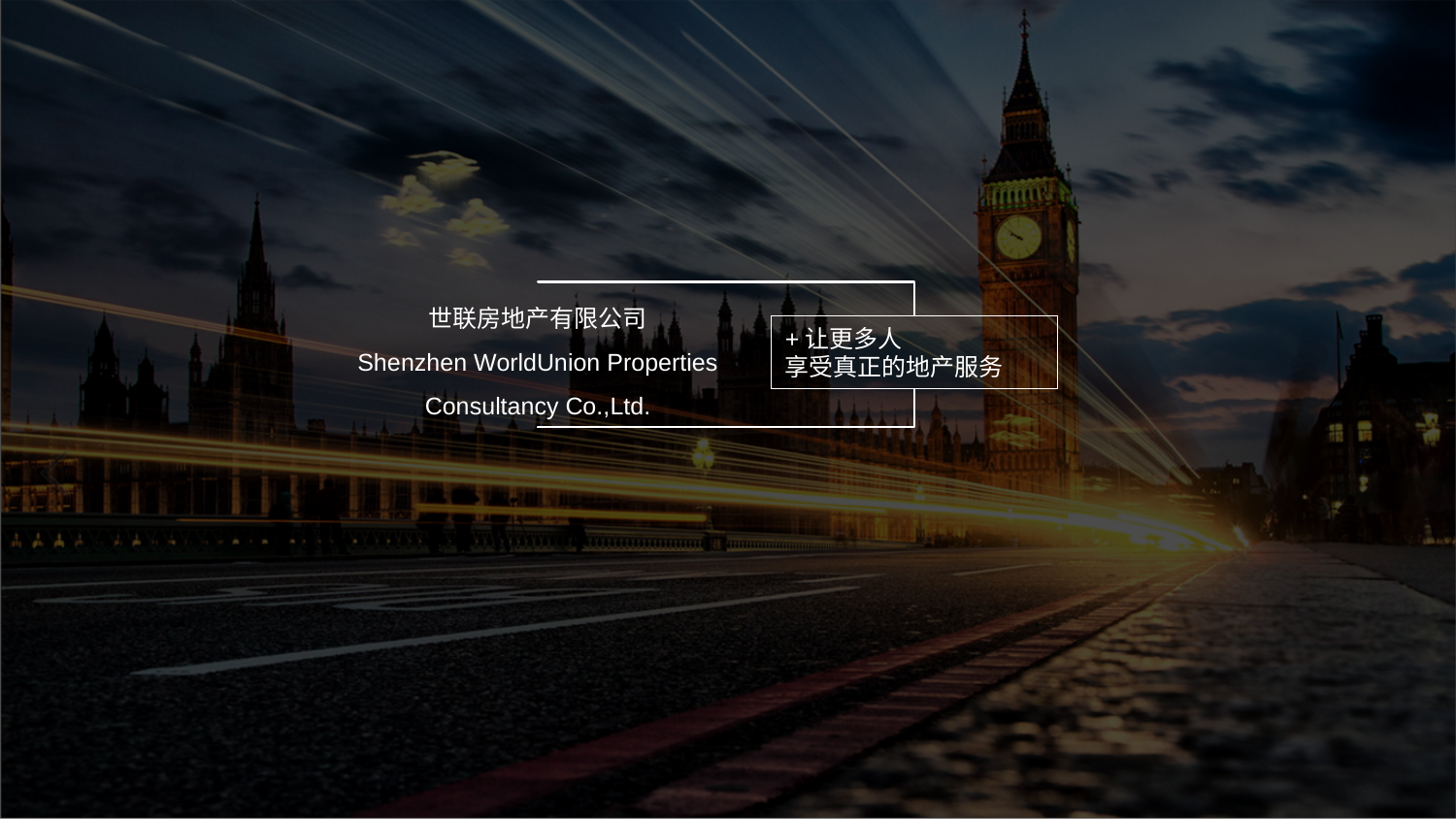

世联房地产有限公司
Shenzhen WorldUnion Properties Consultancy Co.,Ltd.
+让更多人
享受真正的地产服务